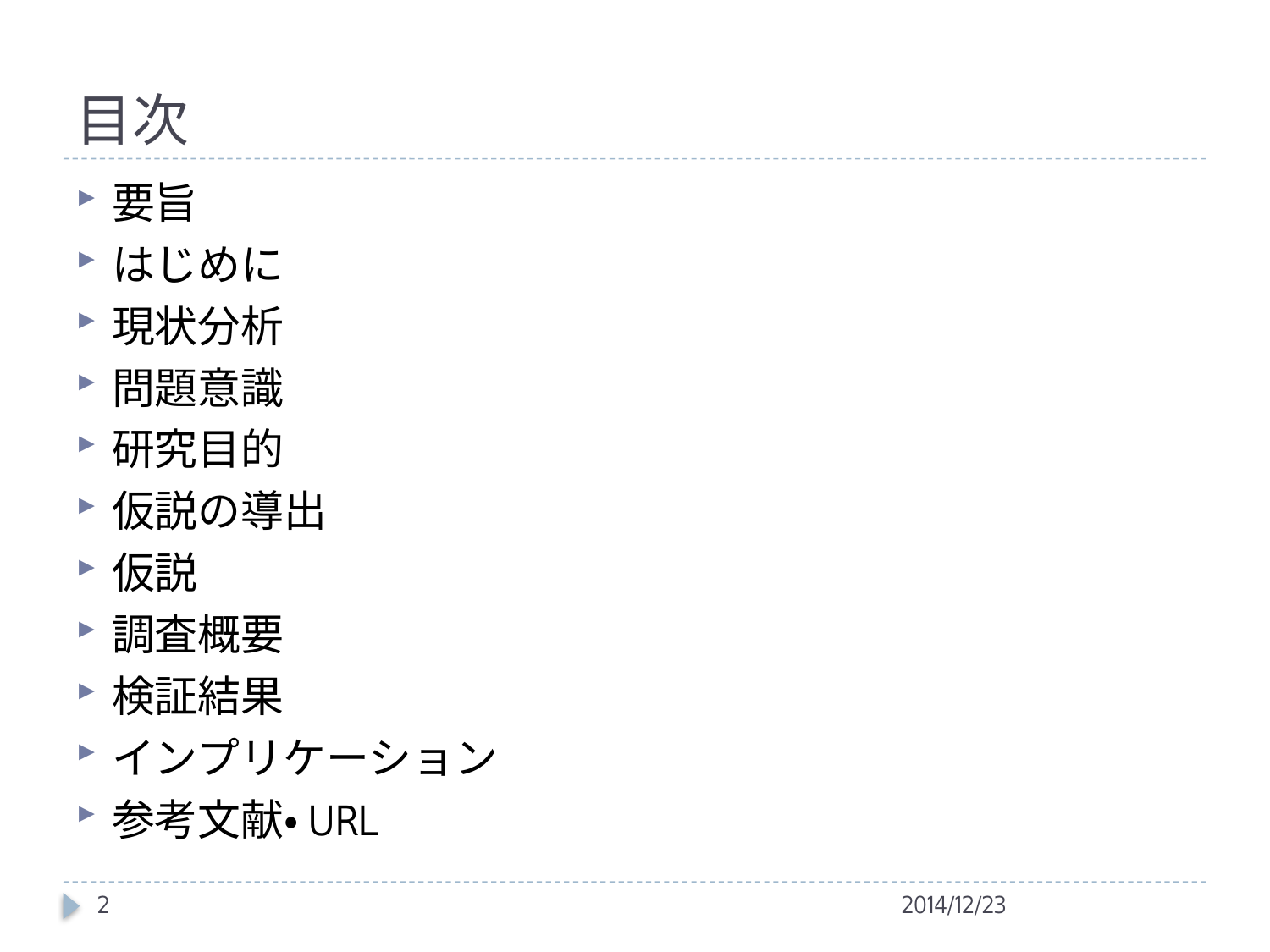

# 目次
要旨
はじめに
現状分析
問題意識
研究目的
仮説の導出
仮説
調査概要
検証結果
インプリケーション
参考文献・URL
2
2014/12/23